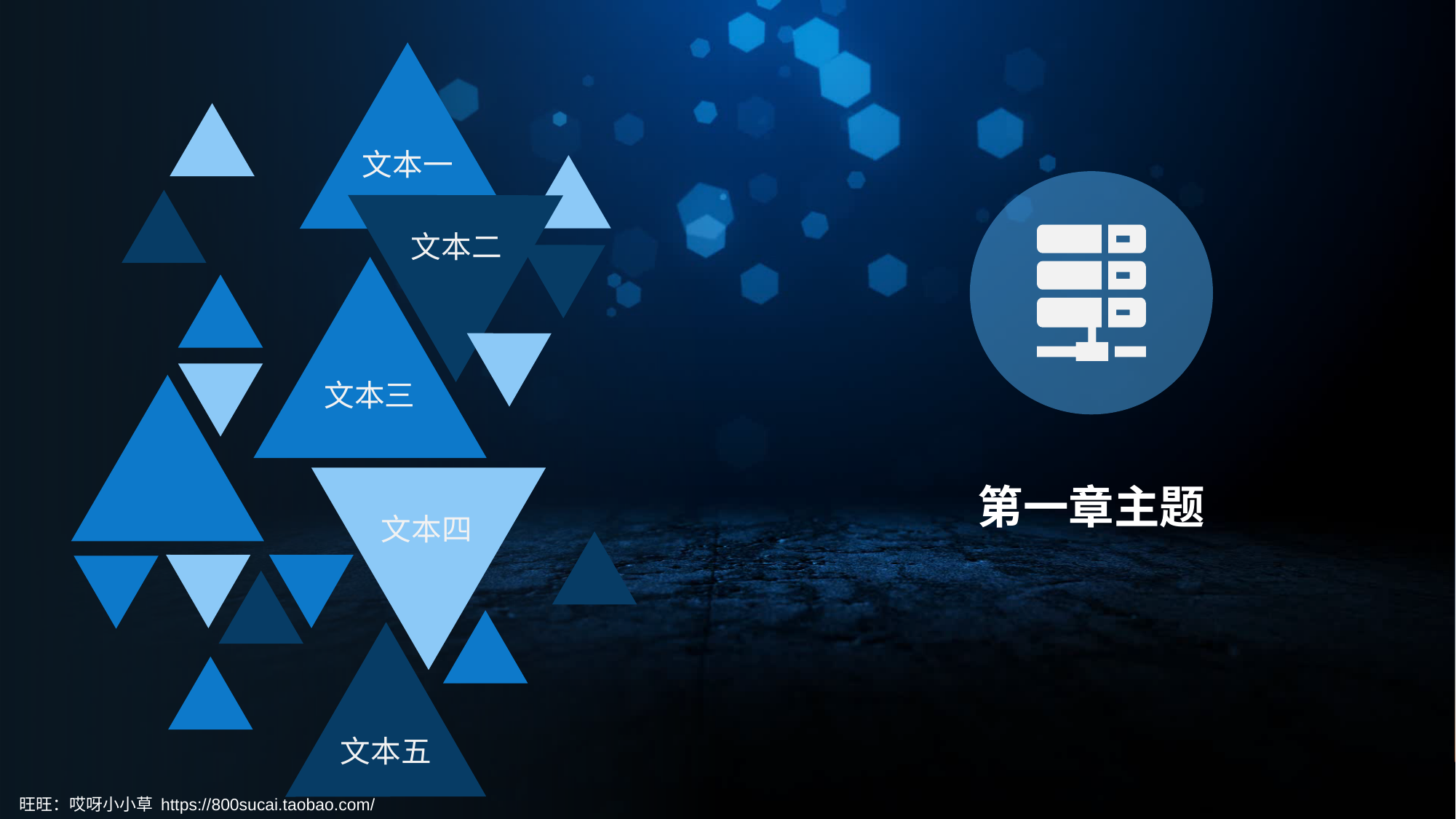

文本一

文本二

文本三

第一章主题
文本四

文本五
旺旺：哎呀小小草 https://800sucai.taobao.com/